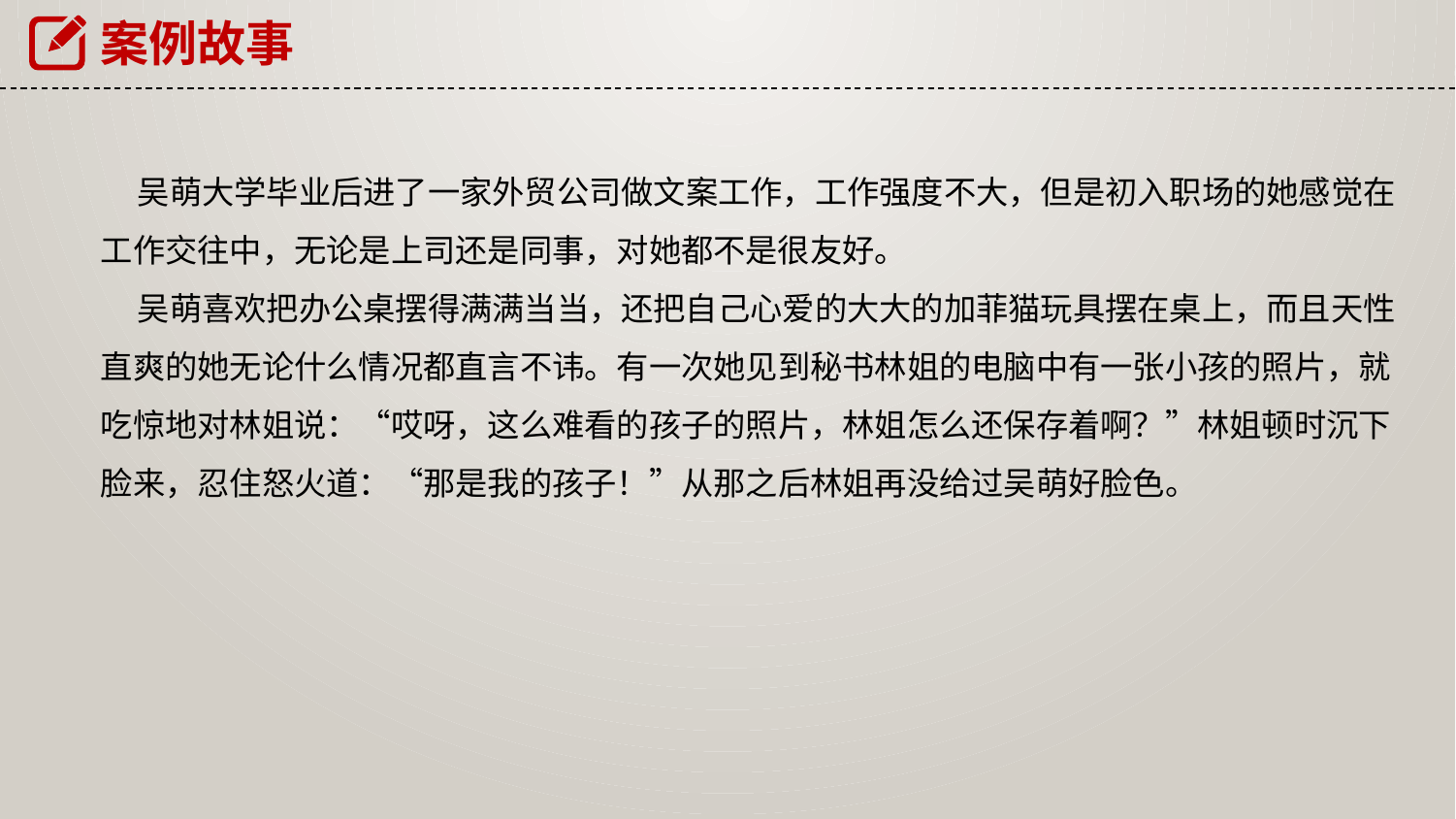

案例故事

    吴萌大学毕业后进了一家外贸公司做文案工作，工作强度不大，但是初入职场的她感觉在工作交往中，无论是上司还是同事，对她都不是很友好。
    吴萌喜欢把办公桌摆得满满当当，还把自己心爱的大大的加菲猫玩具摆在桌上，而且天性直爽的她无论什么情况都直言不讳。有一次她见到秘书林姐的电脑中有一张小孩的照片，就吃惊地对林姐说：“哎呀，这么难看的孩子的照片，林姐怎么还保存着啊？”林姐顿时沉下脸来，忍住怒火道：“那是我的孩子！”从那之后林姐再没给过吴萌好脸色。
79